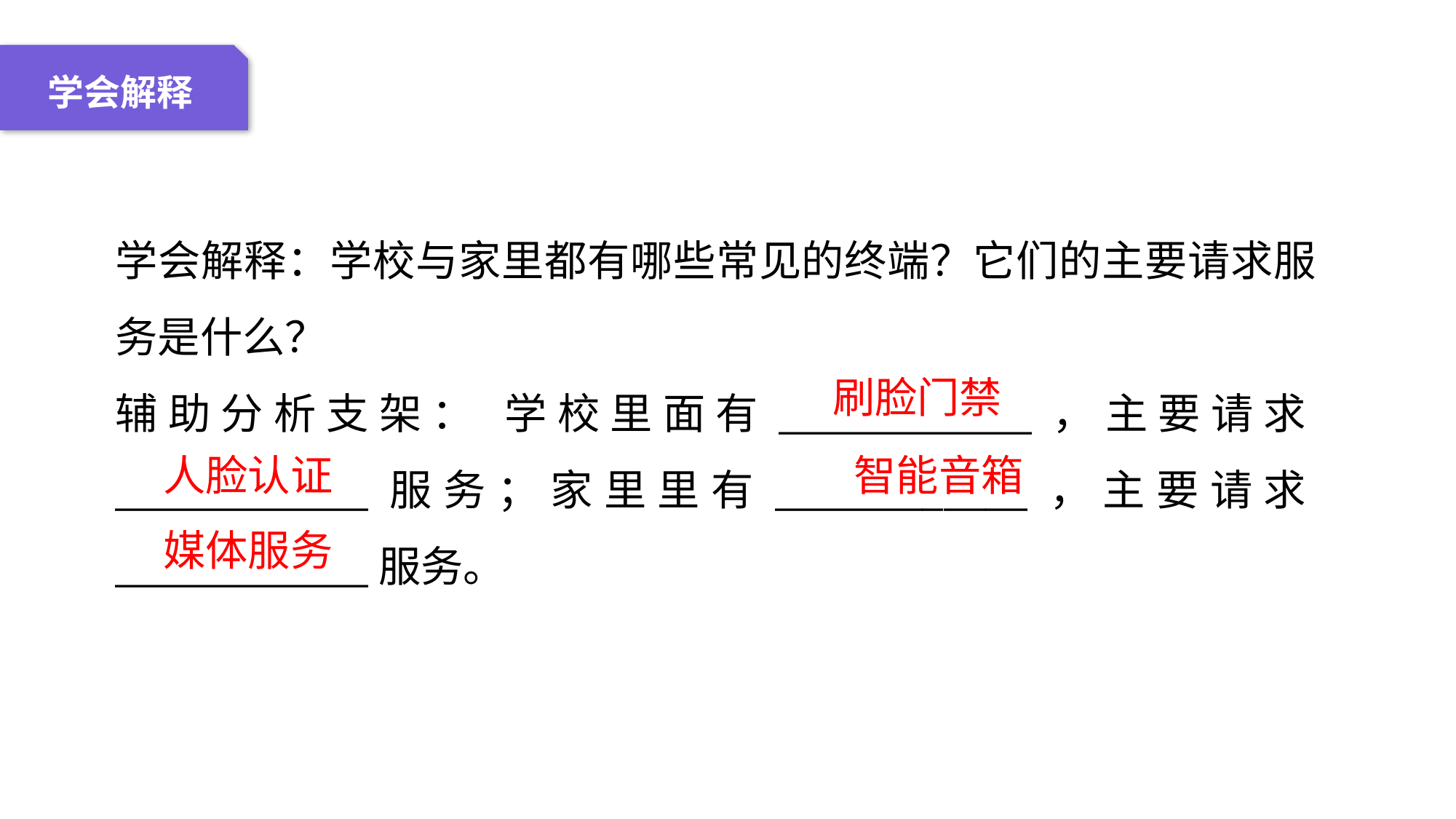

04 名词解释
01 准备过程
02 整体结构
03 重点说明
学会解释
学会解释：学校与家里都有哪些常见的终端？它们的主要请求服务是什么？
辅助分析支架： 学校里面有____________，主要请求____________服务；家里里有____________，主要请求____________服务。
刷脸门禁
人脸认证
智能音箱
媒体服务